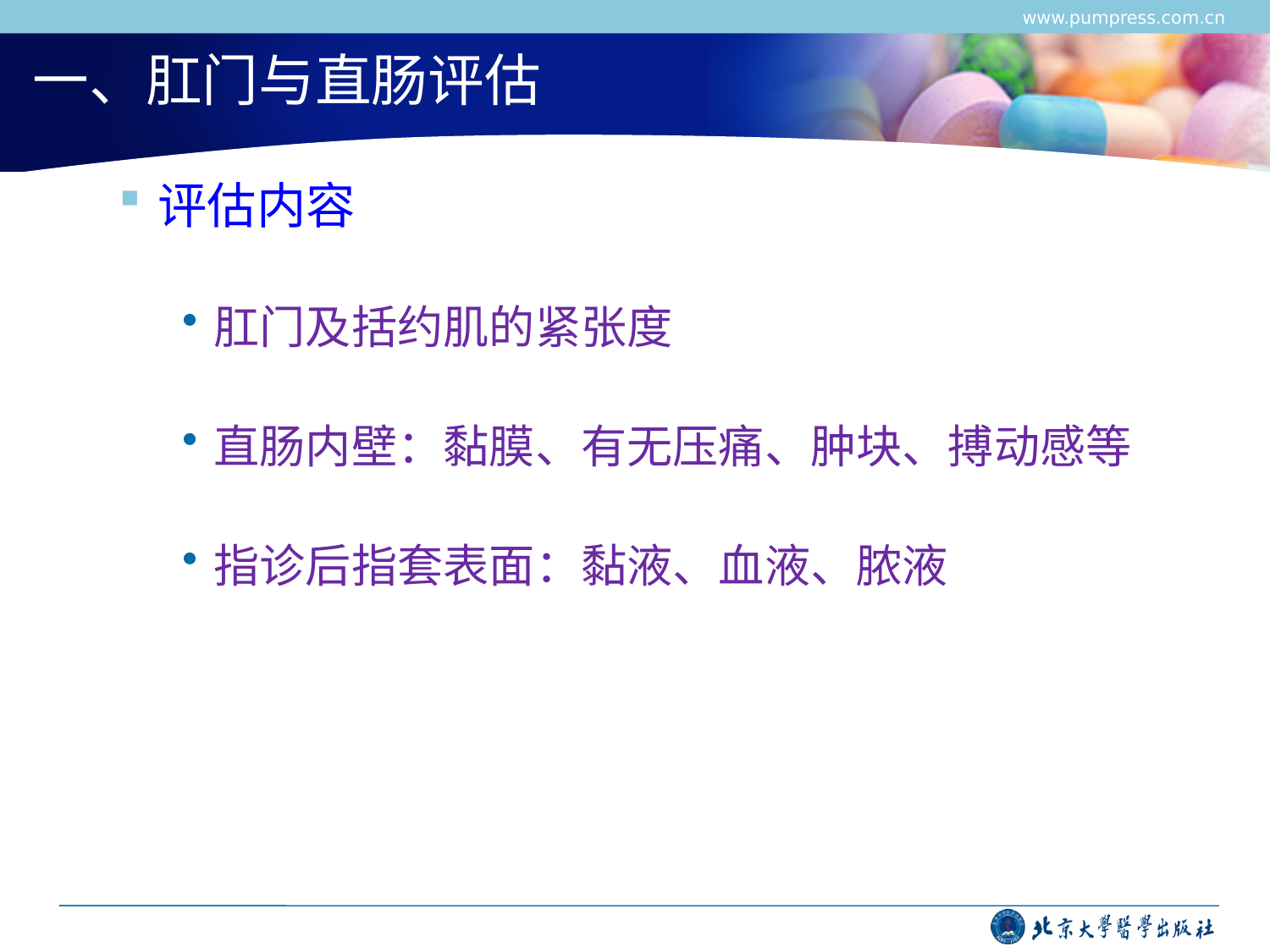

www.pumpress.com.cn
# 一、肛门与直肠评估
评估内容
肛门及括约肌的紧张度
直肠内壁：黏膜、有无压痛、肿块、搏动感等
指诊后指套表面：黏液、血液、脓液